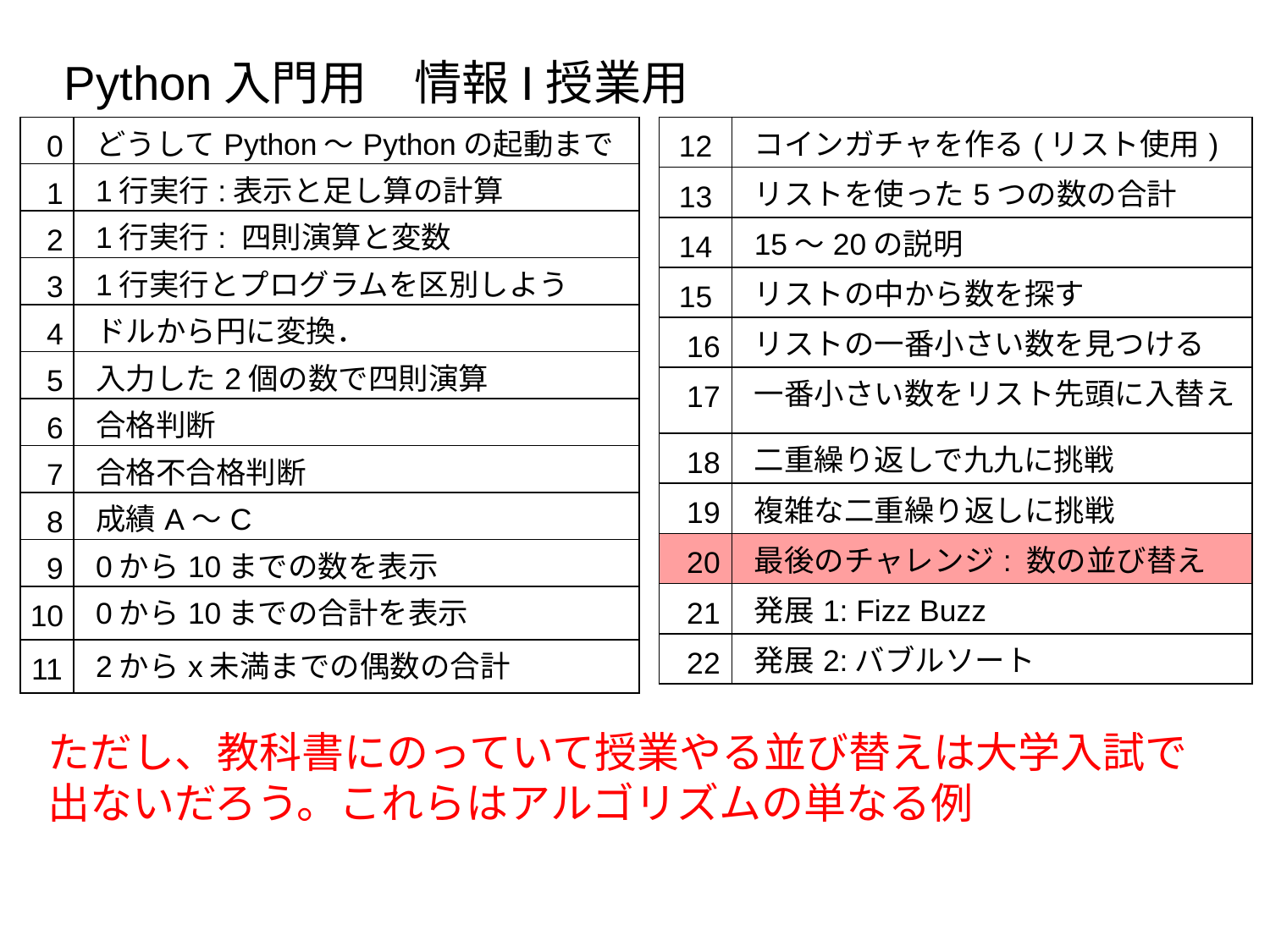

Python入門用　情報I授業用
| 0 | どうしてPython～Pythonの起動まで |
| --- | --- |
| 1 | 1行実行:表示と足し算の計算 |
| 2 | 1行実行: 四則演算と変数 |
| 3 | 1行実行とプログラムを区別しよう |
| 4 | ドルから円に変換． |
| 5 | 入力した2個の数で四則演算 |
| 6 | 合格判断 |
| 7 | 合格不合格判断 |
| 8 | 成績A～C |
| 9 | 0から10までの数を表示 |
| 10 | 0から10までの合計を表示 |
| 11 | 2からx未満までの偶数の合計 |
| 12 | コインガチャを作る(リスト使用) |
| --- | --- |
| 13 | リストを使った5つの数の合計 |
| 14 | 15～20の説明 |
| 15 | リストの中から数を探す |
| 16 | リストの一番小さい数を見つける |
| 17 | 一番小さい数をリスト先頭に入替え |
| 18 | 二重繰り返しで九九に挑戦 |
| 19 | 複雑な二重繰り返しに挑戦 |
| 20 | 最後のチャレンジ: 数の並び替え |
| 21 | 発展1: Fizz Buzz |
| 22 | 発展2:バブルソート |
ただし、教科書にのっていて授業やる並び替えは大学入試で出ないだろう。これらはアルゴリズムの単なる例